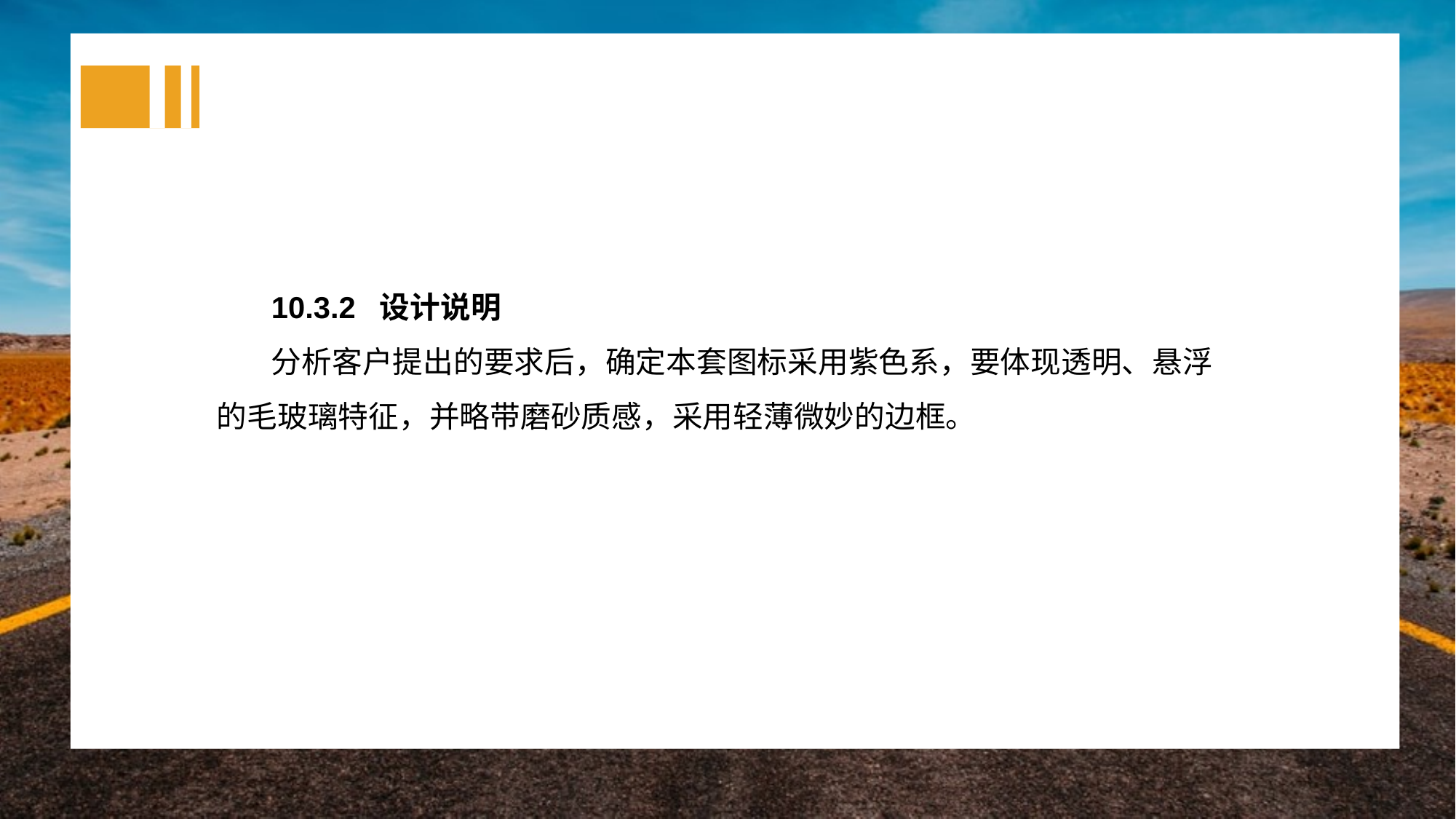

10.3.2  设计说明
分析客户提出的要求后，确定本套图标采用紫色系，要体现透明、悬浮的毛玻璃特征，并略带磨砂质感，采用轻薄微妙的边框。